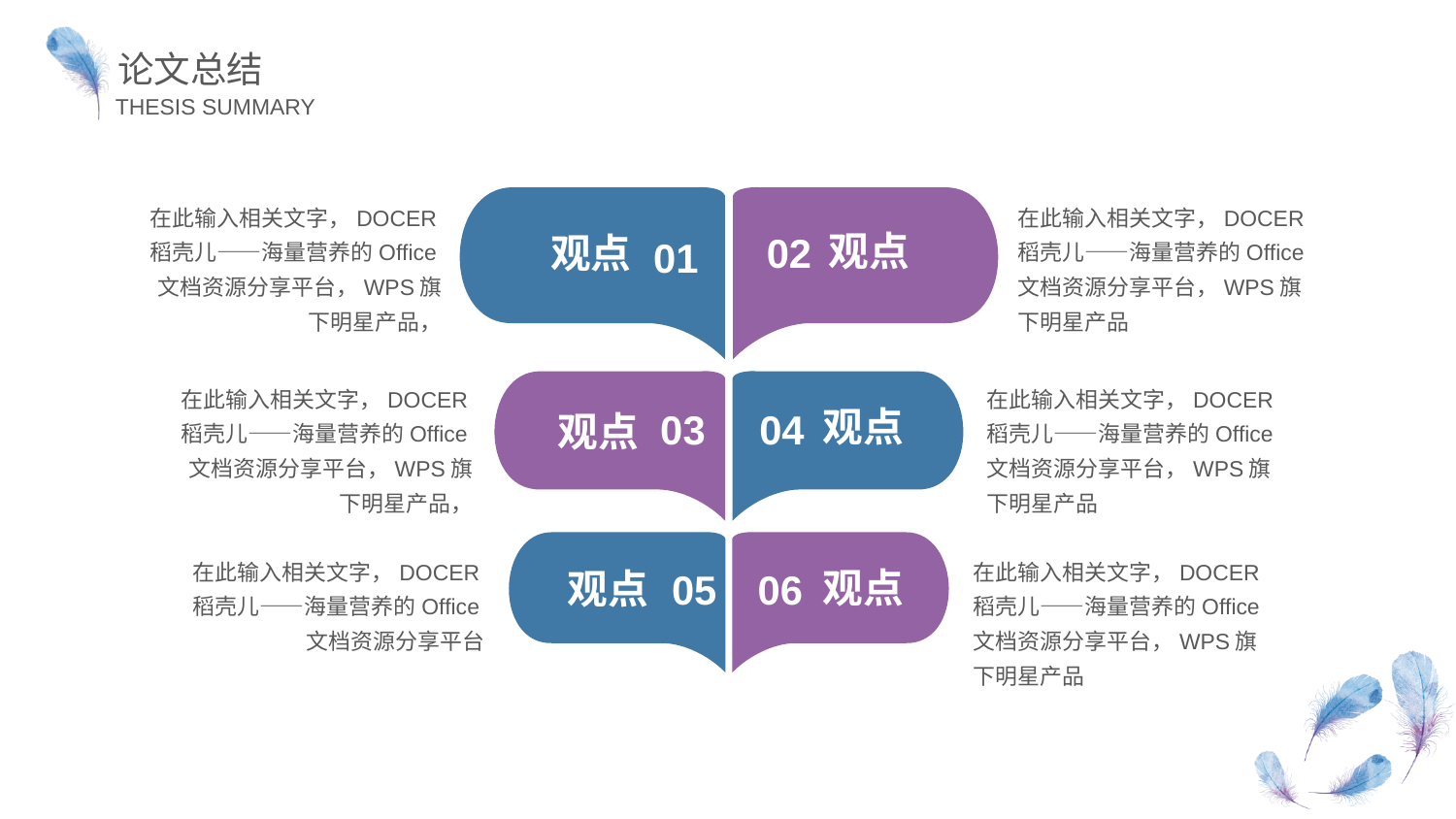

论文总结
THESIS SUMMARY

观点
01

观点
02
在此输入相关文字，DOCER稻壳儿——海量营养的Office文档资源分享平台，WPS旗下明星产品，
在此输入相关文字，DOCER稻壳儿——海量营养的Office文档资源分享平台，WPS旗下明星产品
在此输入相关文字，DOCER稻壳儿——海量营养的Office文档资源分享平台，WPS旗下明星产品，
在此输入相关文字，DOCER稻壳儿——海量营养的Office文档资源分享平台，WPS旗下明星产品

03
观点

观点
04

观点
05

观点
06
在此输入相关文字，DOCER稻壳儿——海量营养的Office文档资源分享平台
在此输入相关文字，DOCER稻壳儿——海量营养的Office文档资源分享平台，WPS旗下明星产品